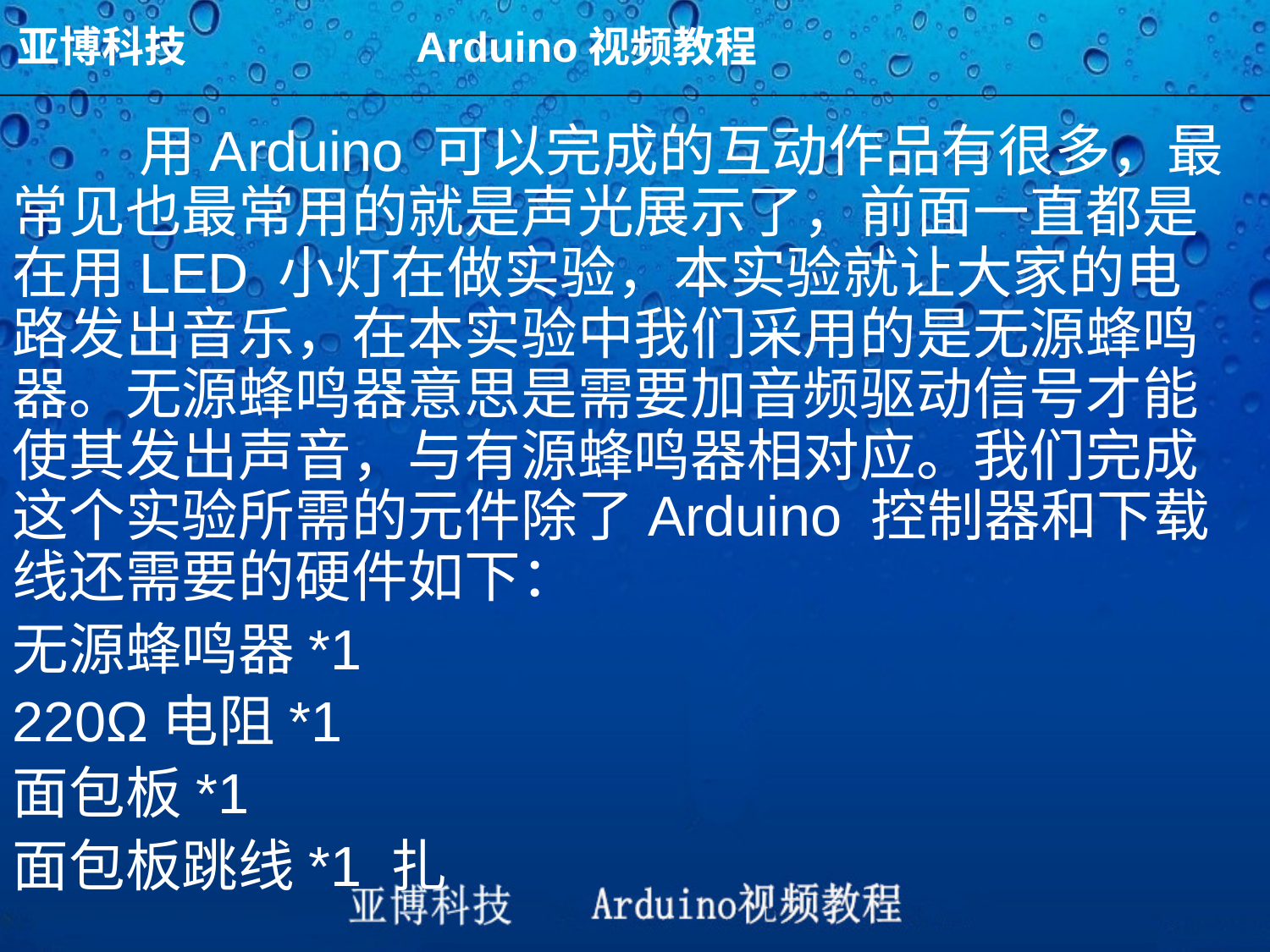

亚博科技                       Arduino视频教程

	用Arduino 可以完成的互动作品有很多，最常见也最常用的就是声光展示了，前面一直都是在用LED 小灯在做实验，本实验就让大家的电路发出音乐，在本实验中我们采用的是无源蜂鸣器。无源蜂鸣器意思是需要加音频驱动信号才能使其发出声音，与有源蜂鸣器相对应。我们完成这个实验所需的元件除了Arduino 控制器和下载线还需要的硬件如下：
无源蜂鸣器*1
220Ω电阻*1
面包板*1
面包板跳线*1 扎